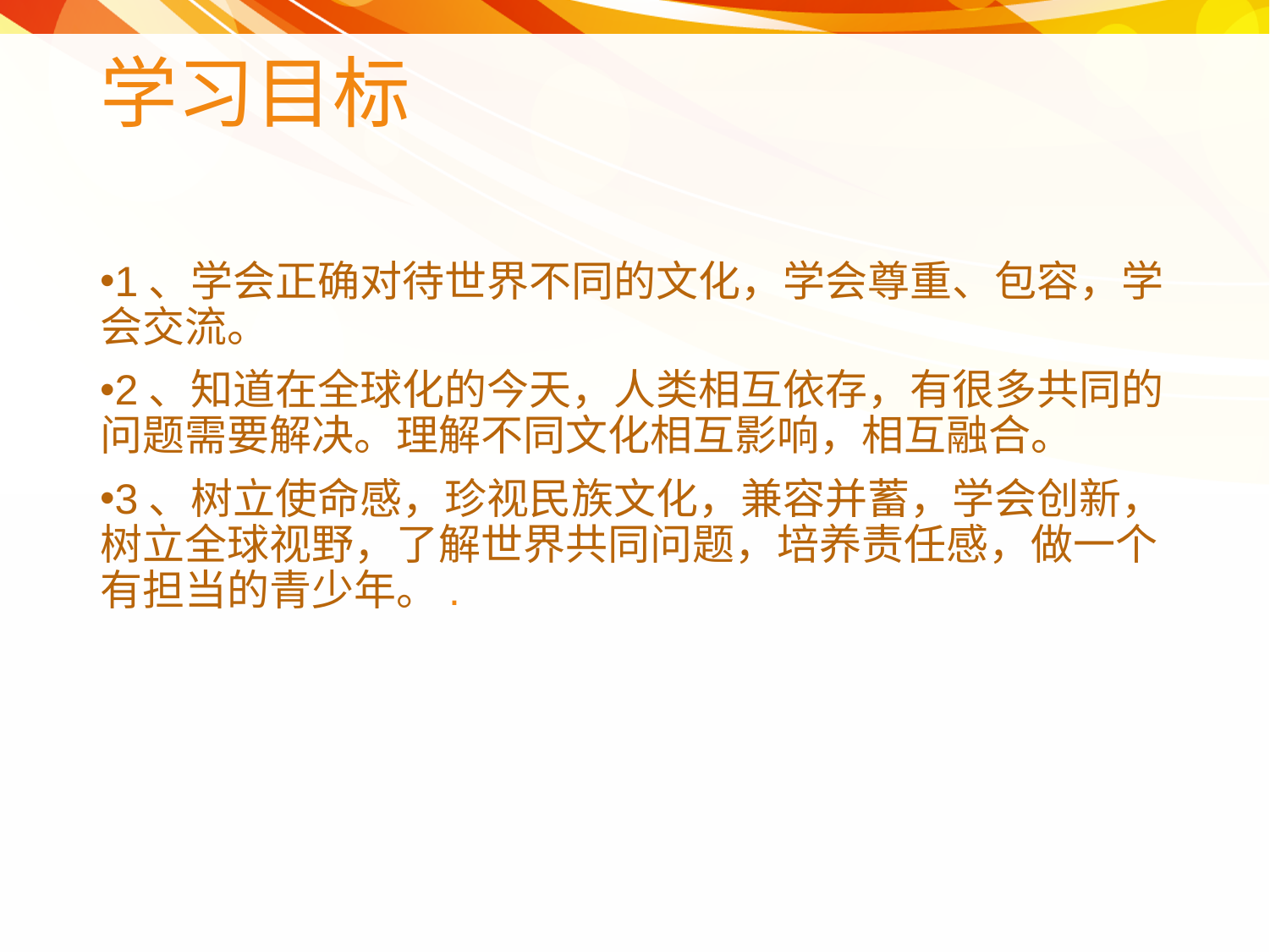

# 学习目标
1、学会正确对待世界不同的文化，学会尊重、包容，学会交流。
2、知道在全球化的今天，人类相互依存，有很多共同的问题需要解决。理解不同文化相互影响，相互融合。
3、树立使命感，珍视民族文化，兼容并蓄，学会创新，树立全球视野，了解世界共同问题，培养责任感，做一个有担当的青少年。.